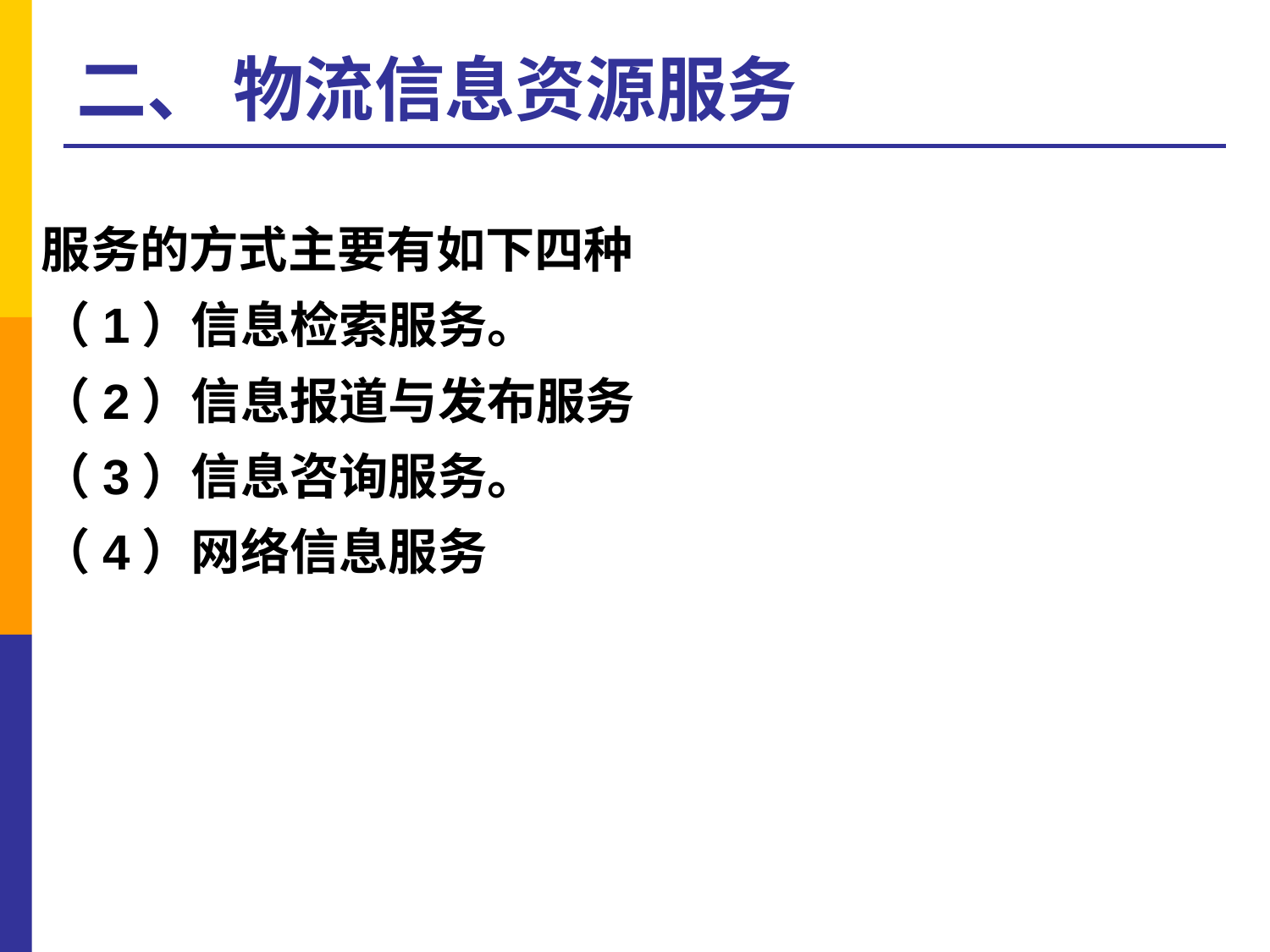

# 二、 物流信息资源服务

服务的方式主要有如下四种
（1）信息检索服务。
（2）信息报道与发布服务
（3）信息咨询服务。
（4）网络信息服务